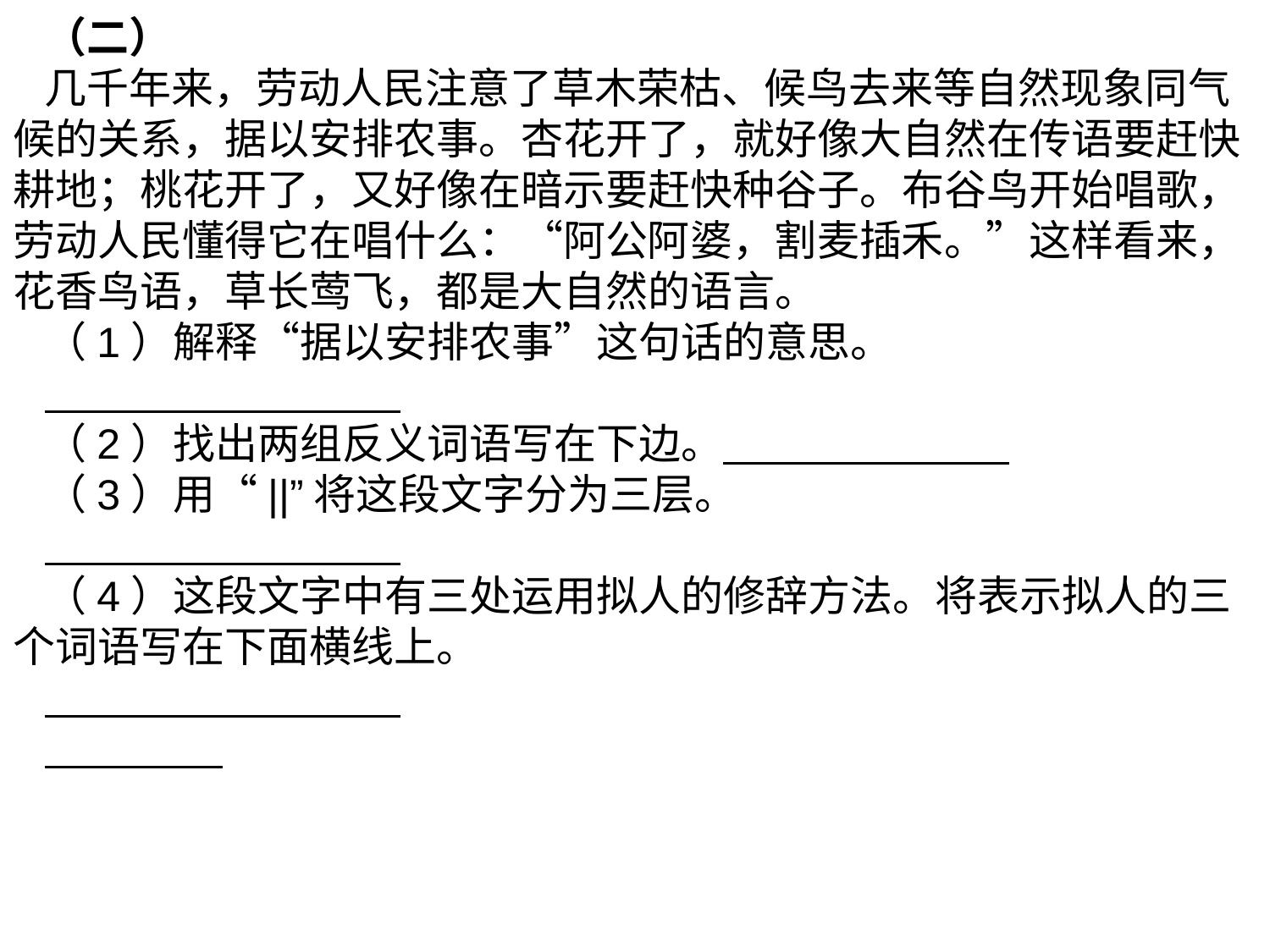

（二）
几千年来，劳动人民注意了草木荣枯、候鸟去来等自然现象同气候的关系，据以安排农事。杏花开了，就好像大自然在传语要赶快耕地；桃花开了，又好像在暗示要赶快种谷子。布谷鸟开始唱歌，劳动人民懂得它在唱什么：“阿公阿婆，割麦插禾。”这样看来，花香鸟语，草长莺飞，都是大自然的语言。
（1）解释“据以安排农事”这句话的意思。

（2）找出两组反义词语写在下边。
（3）用“||”将这段文字分为三层。

（4）这段文字中有三处运用拟人的修辞方法。将表示拟人的三个词语写在下面横线上。